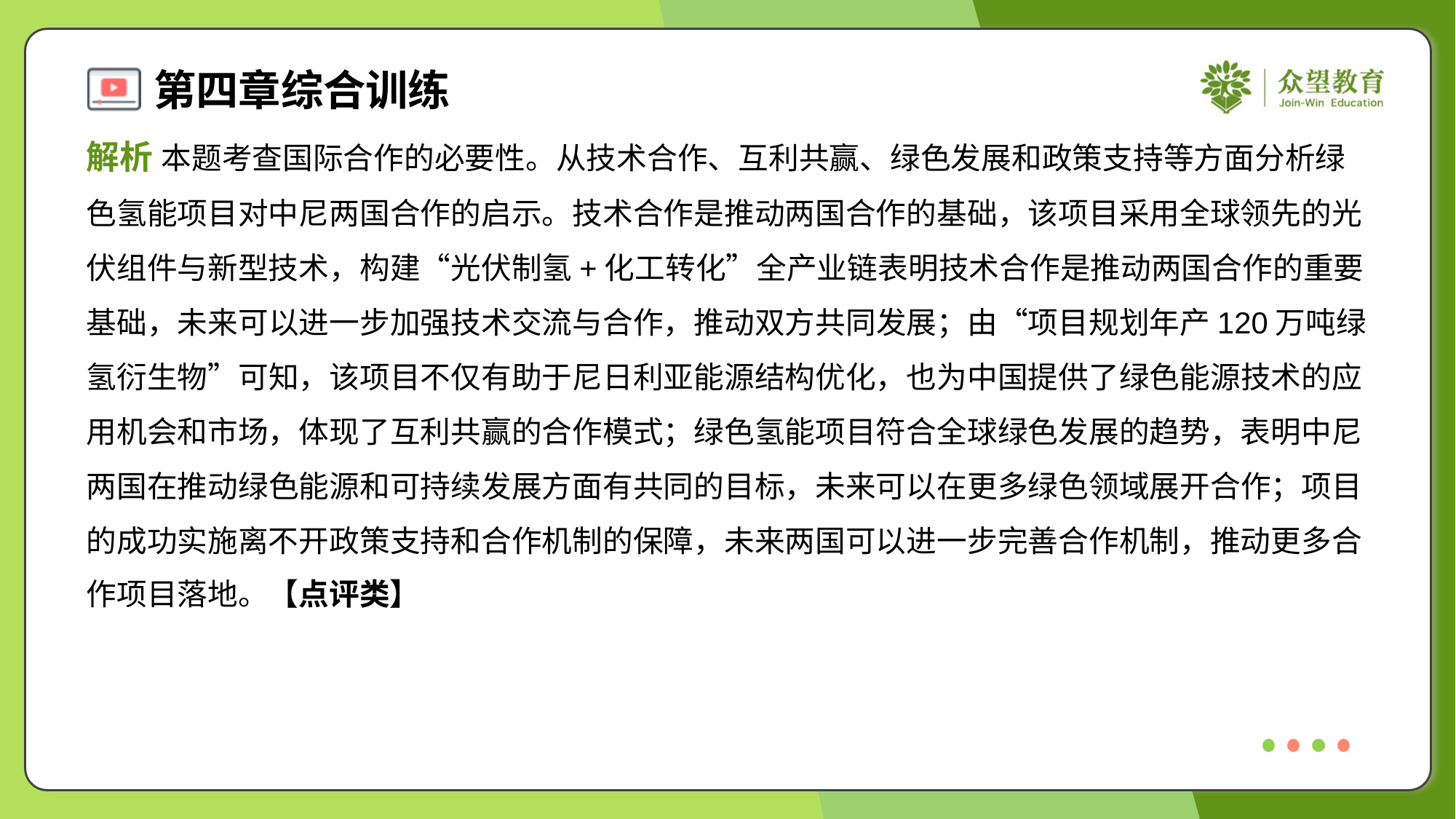

解析 本题考查国际合作的必要性。从技术合作、互利共赢、绿色发展和政策支持等方面分析绿
色氢能项目对中尼两国合作的启示。技术合作是推动两国合作的基础，该项目采用全球领先的光
伏组件与新型技术，构建“光伏制氢+化工转化”全产业链表明技术合作是推动两国合作的重要
基础，未来可以进一步加强技术交流与合作，推动双方共同发展；由“项目规划年产120万吨绿
氢衍生物”可知，该项目不仅有助于尼日利亚能源结构优化，也为中国提供了绿色能源技术的应
用机会和市场，体现了互利共赢的合作模式；绿色氢能项目符合全球绿色发展的趋势，表明中尼
两国在推动绿色能源和可持续发展方面有共同的目标，未来可以在更多绿色领域展开合作；项目
的成功实施离不开政策支持和合作机制的保障，未来两国可以进一步完善合作机制，推动更多合
作项目落地。【点评类】